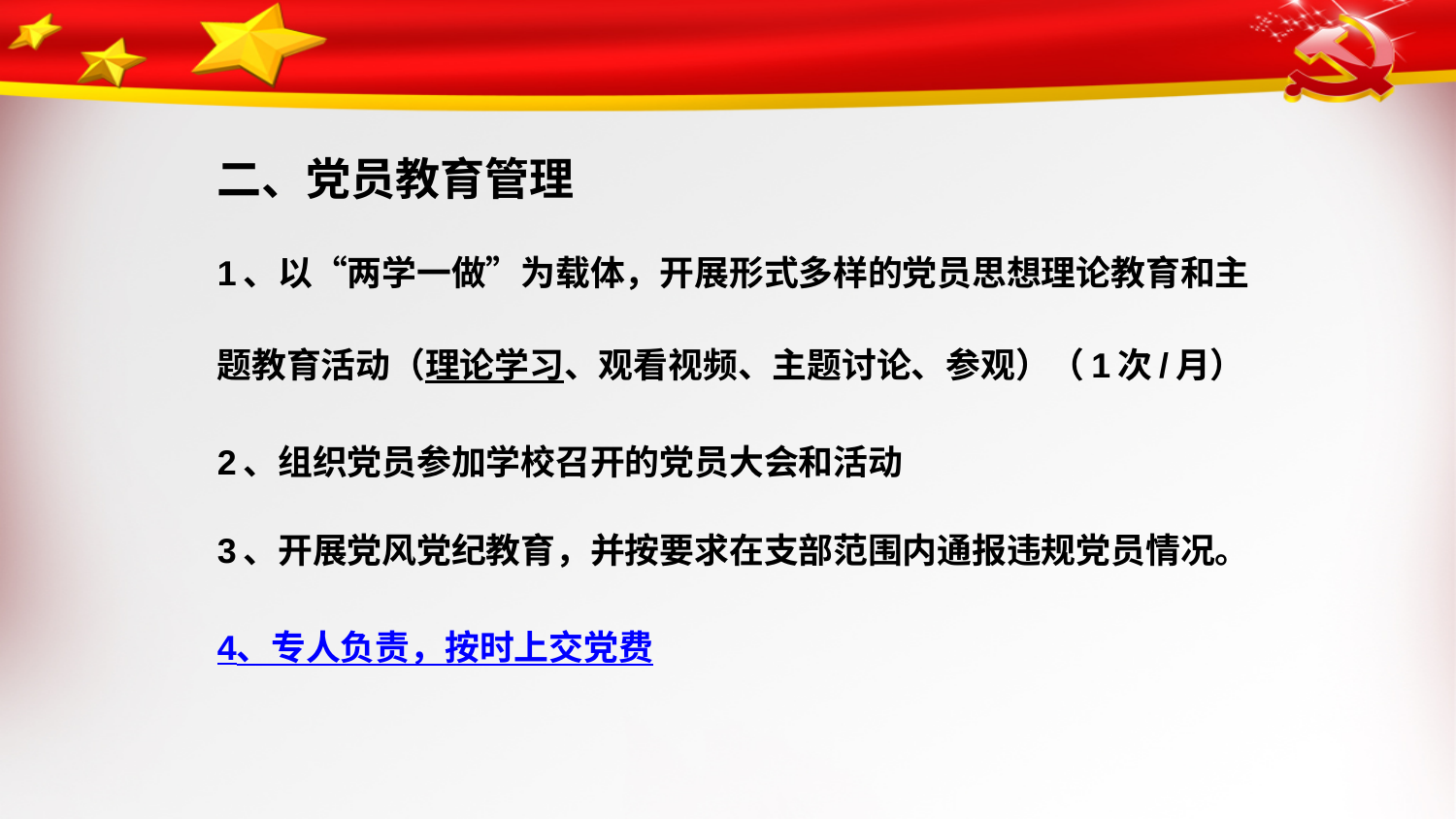

二、党员教育管理
1、以“两学一做”为载体，开展形式多样的党员思想理论教育和主题教育活动（理论学习、观看视频、主题讨论、参观）（1次/月）
2、组织党员参加学校召开的党员大会和活动
3、开展党风党纪教育，并按要求在支部范围内通报违规党员情况。
4、专人负责，按时上交党费